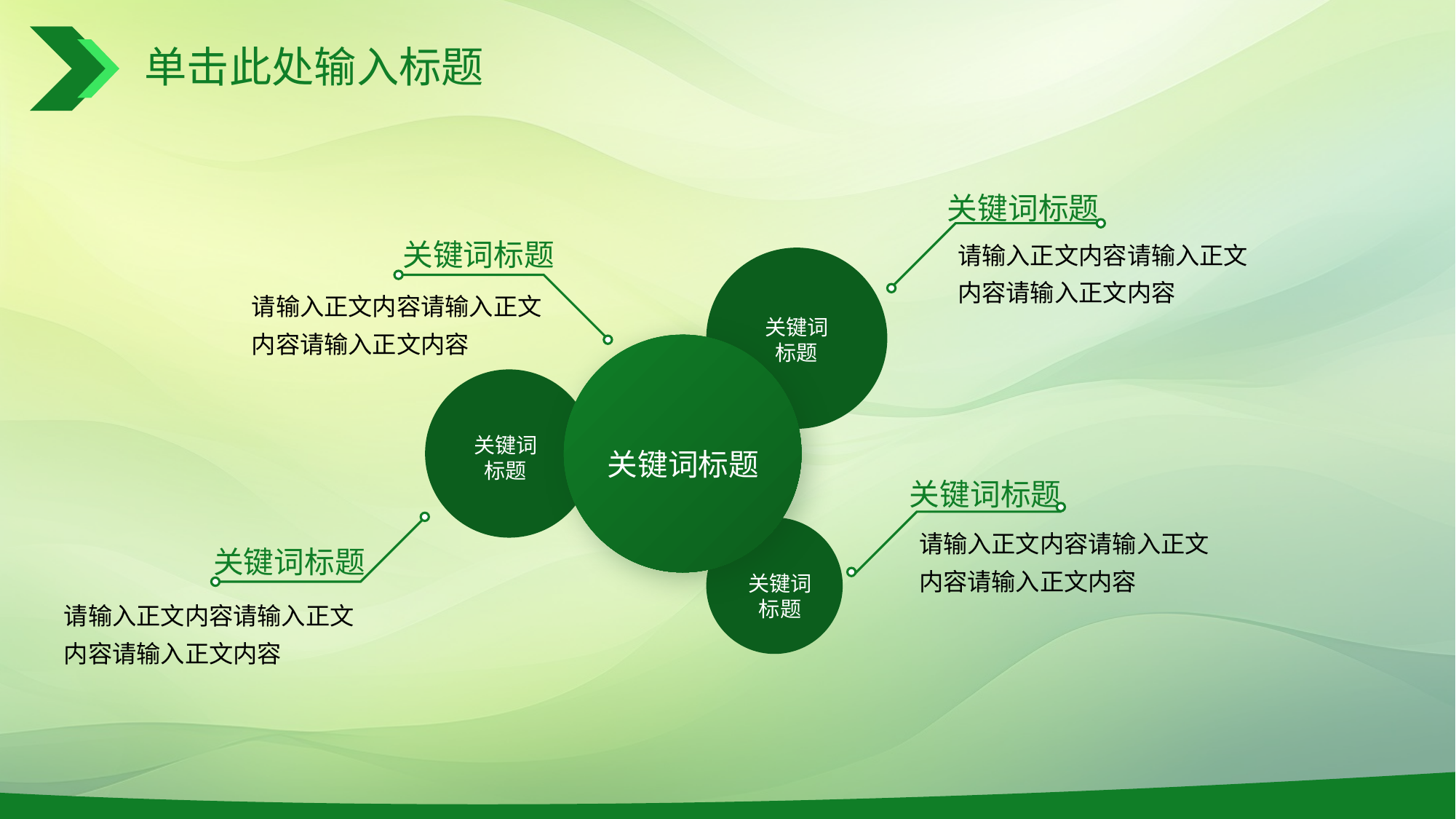

# 单击此处输入标题
关键词标题

请输入正文内容请输入正文内容请输入正文内容

关键词标题

请输入正文内容请输入正文内容请输入正文内容

关键词
标题

关键词
标题

关键词标题
请输入正文内容请输入正文内容请输入正文内容
关键词标题
关键词标题

请输入正文内容请输入正文内容请输入正文内容

关键词
标题